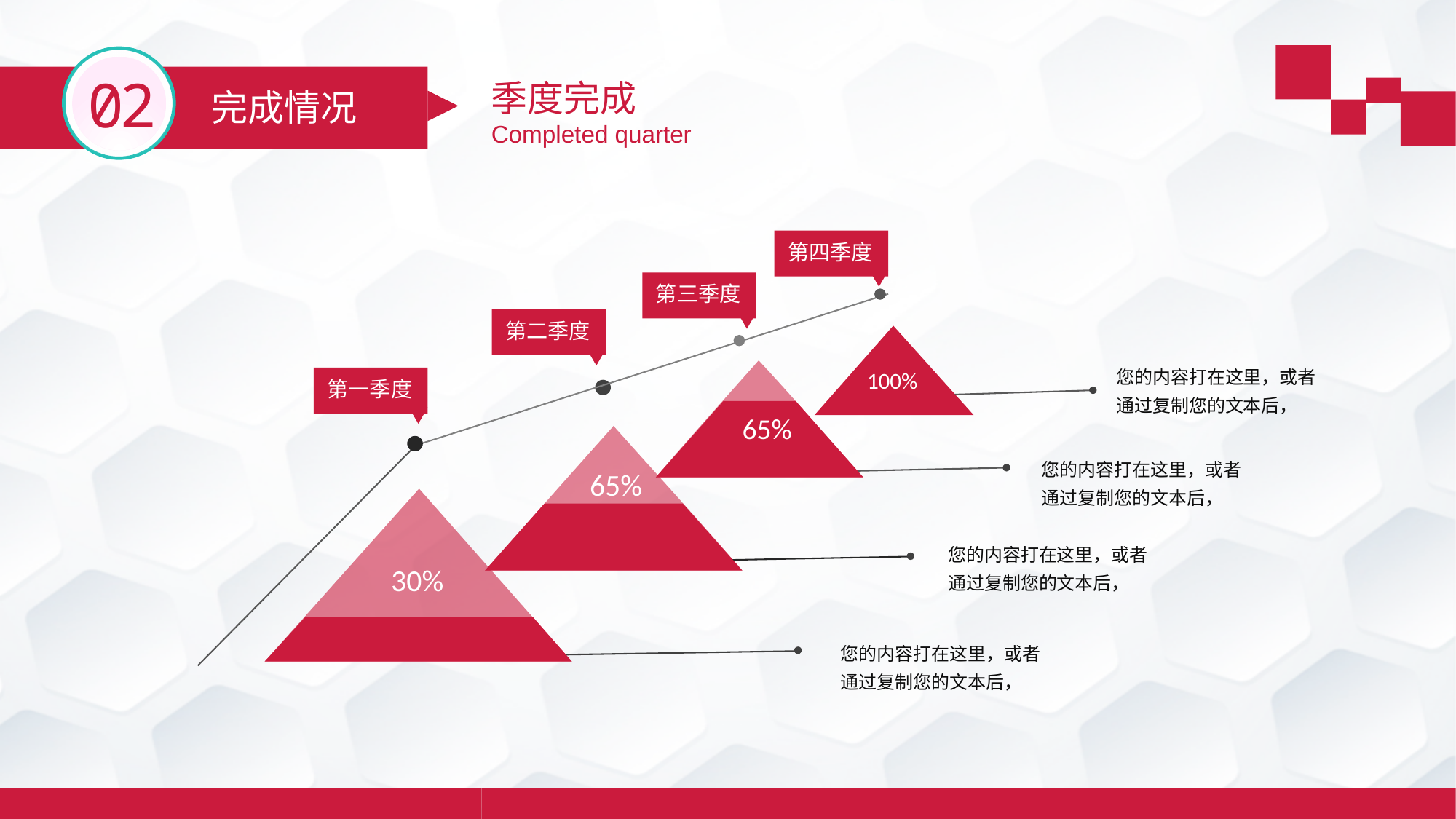

02

季度完成
Completed quarter
完成情况

第四季度

第三季度

第二季度

100%
您的内容打在这里，或者通过复制您的文本后，

65%

第一季度

65%

您的内容打在这里，或者通过复制您的文本后，

30%

您的内容打在这里，或者通过复制您的文本后，

您的内容打在这里，或者通过复制您的文本后，